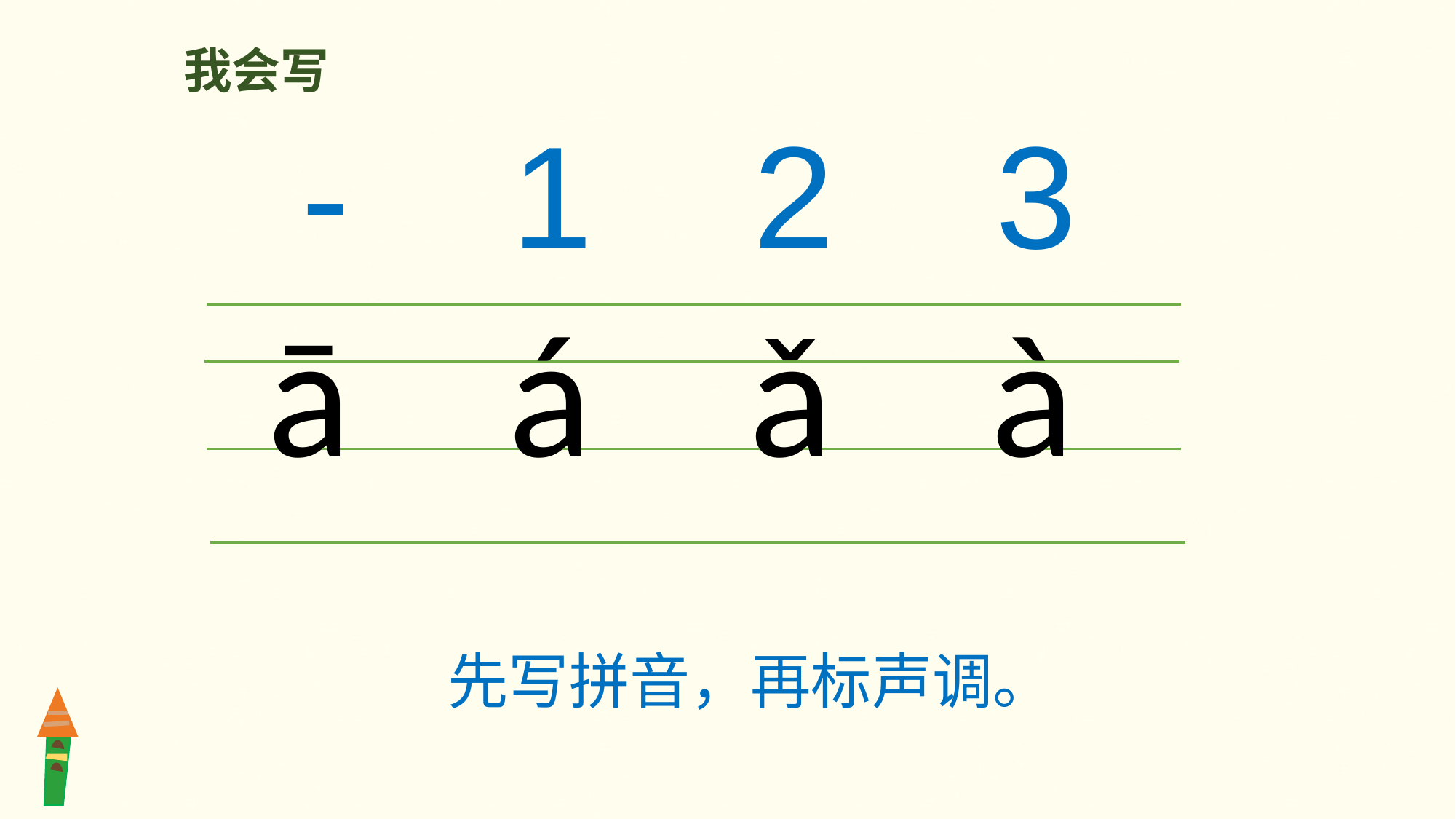

我会写
  -    1    2    3
ā    á    ǎ    à
 先写拼音，再标声调。